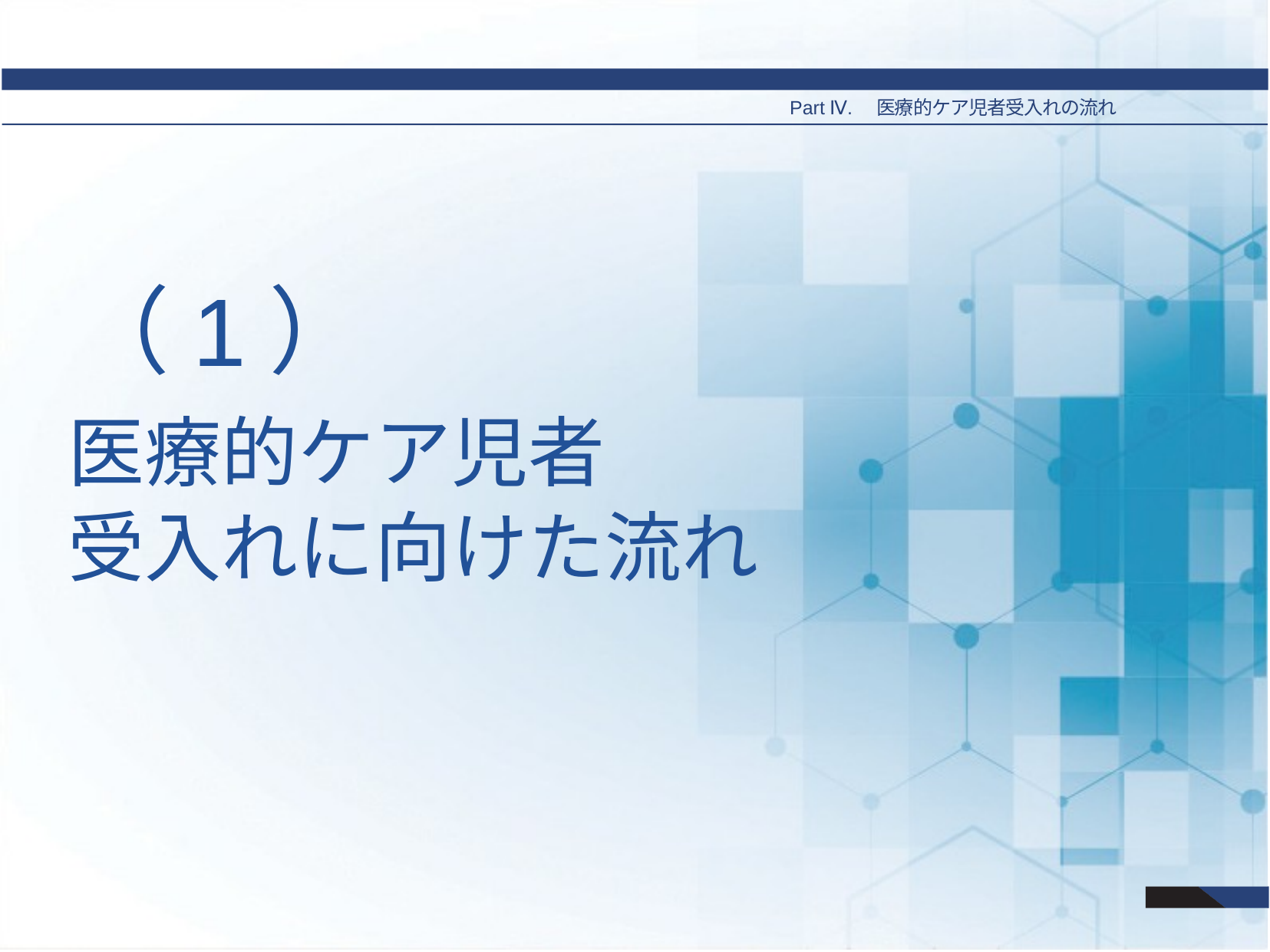

Part Ⅳ.　医療的ケア児者受入れの流れ

# （1）
医療的ケア児者
受入れに向けた流れ
50